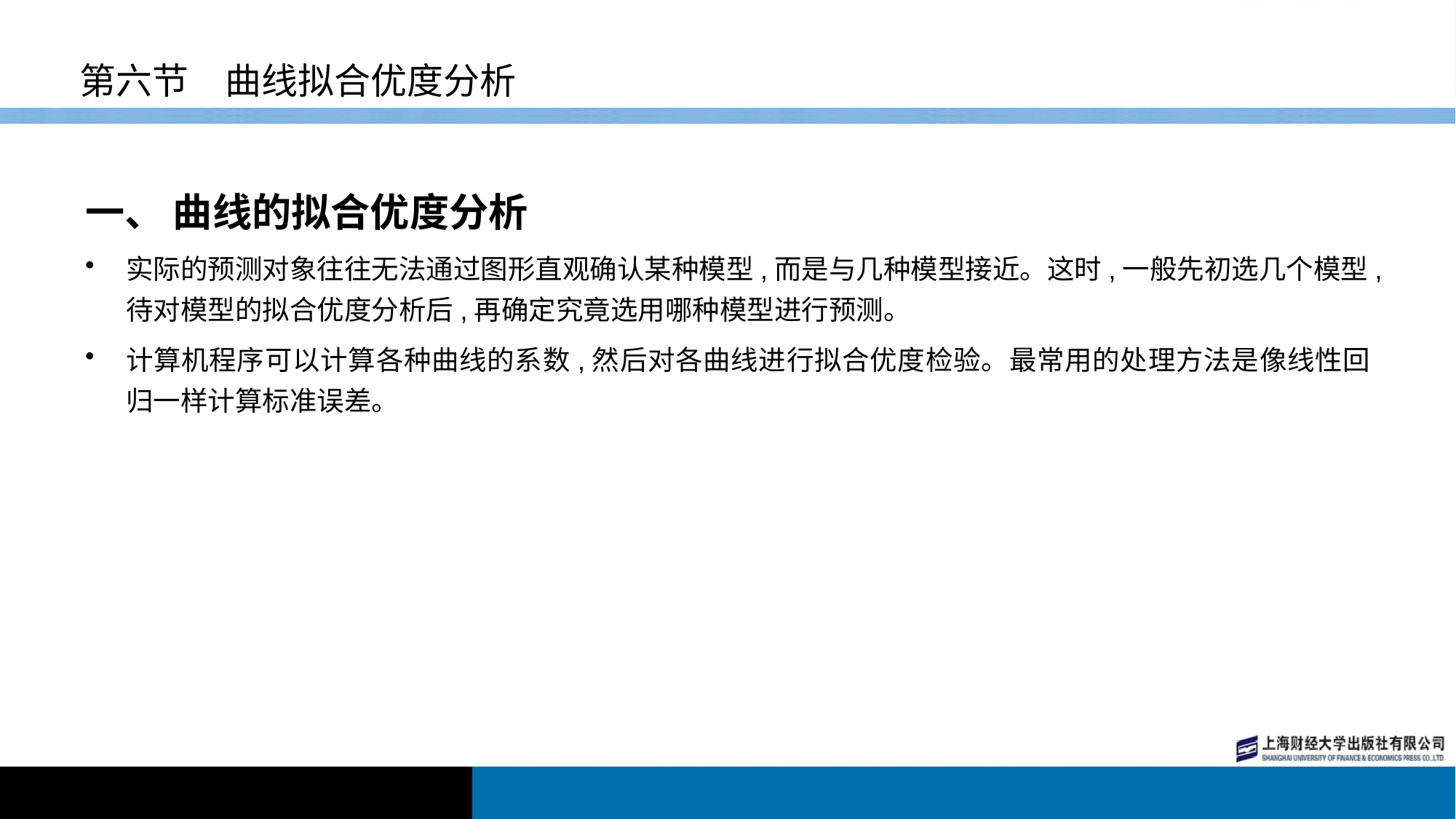

# 第六节　曲线拟合优度分析
一、 曲线的拟合优度分析
实际的预测对象往往无法通过图形直观确认某种模型,而是与几种模型接近。这时,一般先初选几个模型,待对模型的拟合优度分析后,再确定究竟选用哪种模型进行预测。
计算机程序可以计算各种曲线的系数,然后对各曲线进行拟合优度检验。最常用的处理方法是像线性回归一样计算标准误差。
18